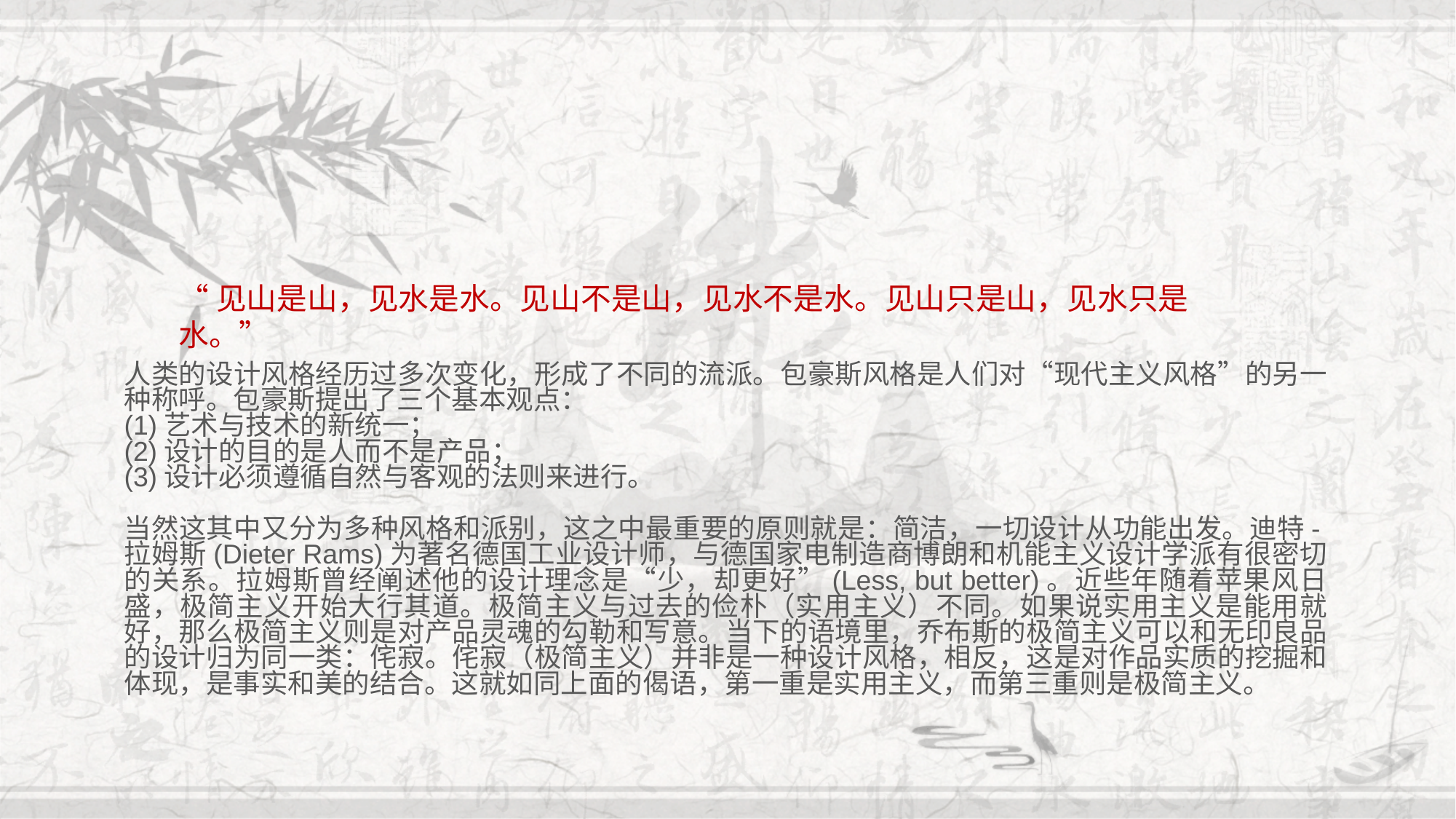

“见山是山，见水是水。见山不是山，见水不是水。见山只是山，见水只是水。”
人类的设计风格经历过多次变化，形成了不同的流派。包豪斯风格是人们对“现代主义风格”的另一种称呼。包豪斯提出了三个基本观点：
(1)艺术与技术的新统一；
(2)设计的目的是人而不是产品；
(3)设计必须遵循自然与客观的法则来进行。

当然这其中又分为多种风格和派别，这之中最重要的原则就是：简洁，一切设计从功能出发。迪特-拉姆斯(Dieter Rams)为著名德国工业设计师，与德国家电制造商博朗和机能主义设计学派有很密切的关系。拉姆斯曾经阐述他的设计理念是“少，却更好”(Less, but better)。近些年随着苹果风日盛，极简主义开始大行其道。极简主义与过去的俭朴（实用主义）不同。如果说实用主义是能用就好，那么极简主义则是对产品灵魂的勾勒和写意。当下的语境里，乔布斯的极简主义可以和无印良品的设计归为同一类：侘寂。侘寂（极简主义）并非是一种设计风格，相反，这是对作品实质的挖掘和体现，是事实和美的结合。这就如同上面的偈语，第一重是实用主义，而第三重则是极简主义。